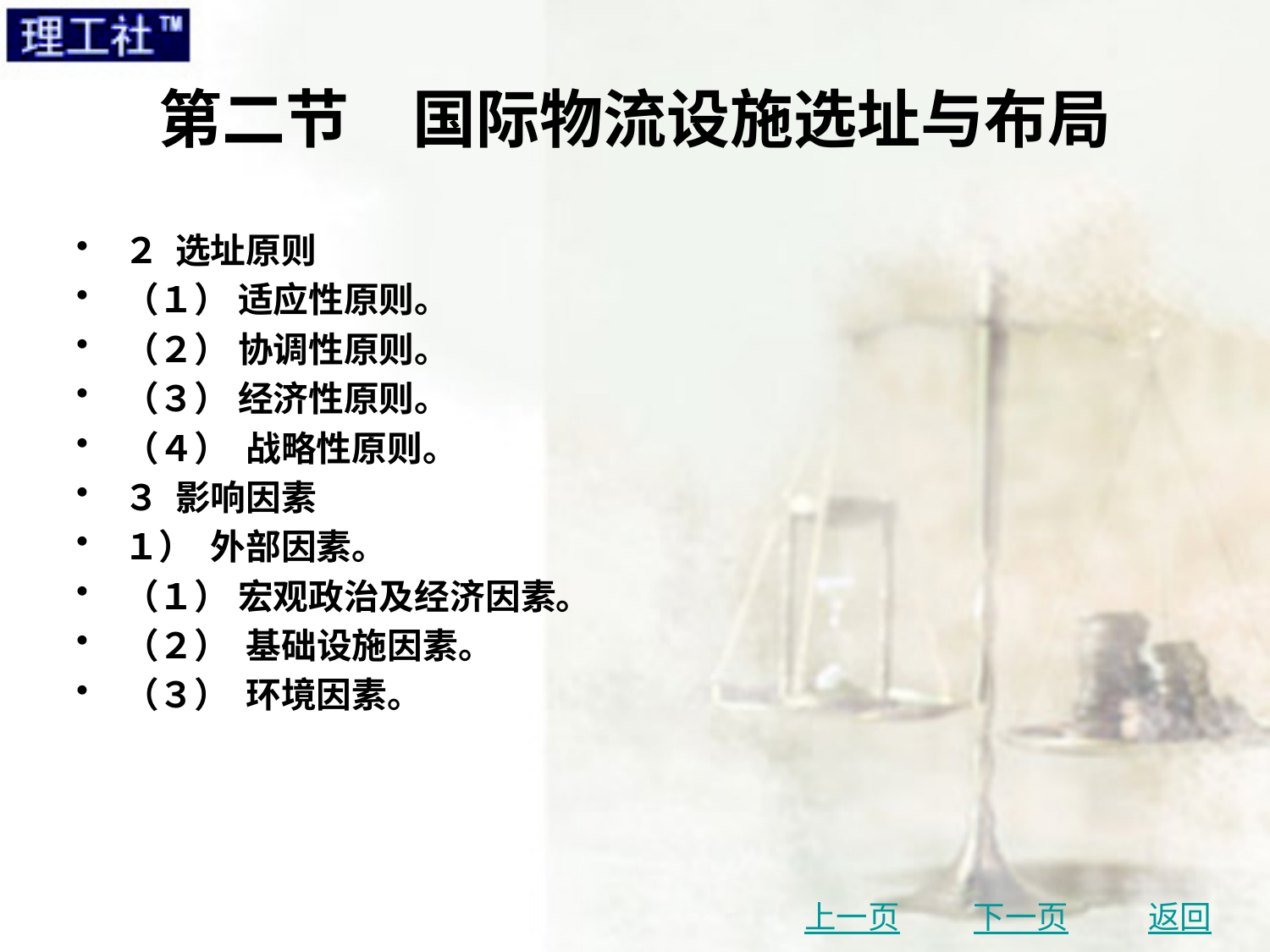

# 第二节　国际物流设施选址与布局
２  选址原则
（１） 适应性原则。
（２） 协调性原则。
（３） 经济性原则。
（４）  战略性原则。
３  影响因素
１）  外部因素。
（１） 宏观政治及经济因素。
（２）  基础设施因素。
（３）  环境因素。
上一页
下一页
返回